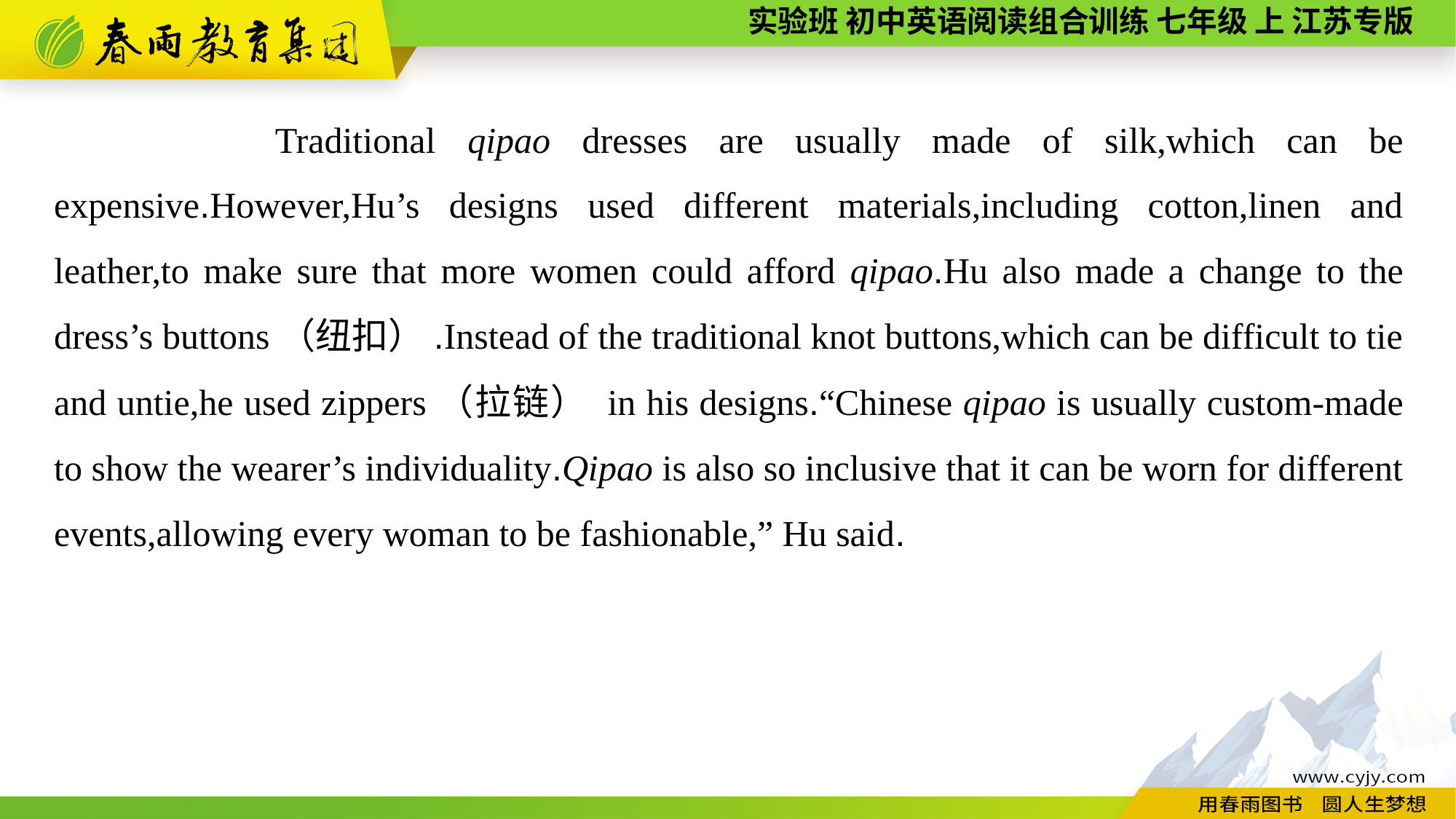

Traditional qipao dresses are usually made of silk,which can be expensive.However,Hu’s designs used different materials,including cotton,linen and leather,to make sure that more women could afford qipao.Hu also made a change to the dress’s buttons（纽扣）.Instead of the traditional knot buttons,which can be difficult to tie and untie,he used zippers（拉链） in his designs.“Chinese qipao is usually custom-made to show the wearer’s individuality.Qipao is also so inclusive that it can be worn for different events,allowing every woman to be fashionable,” Hu said.